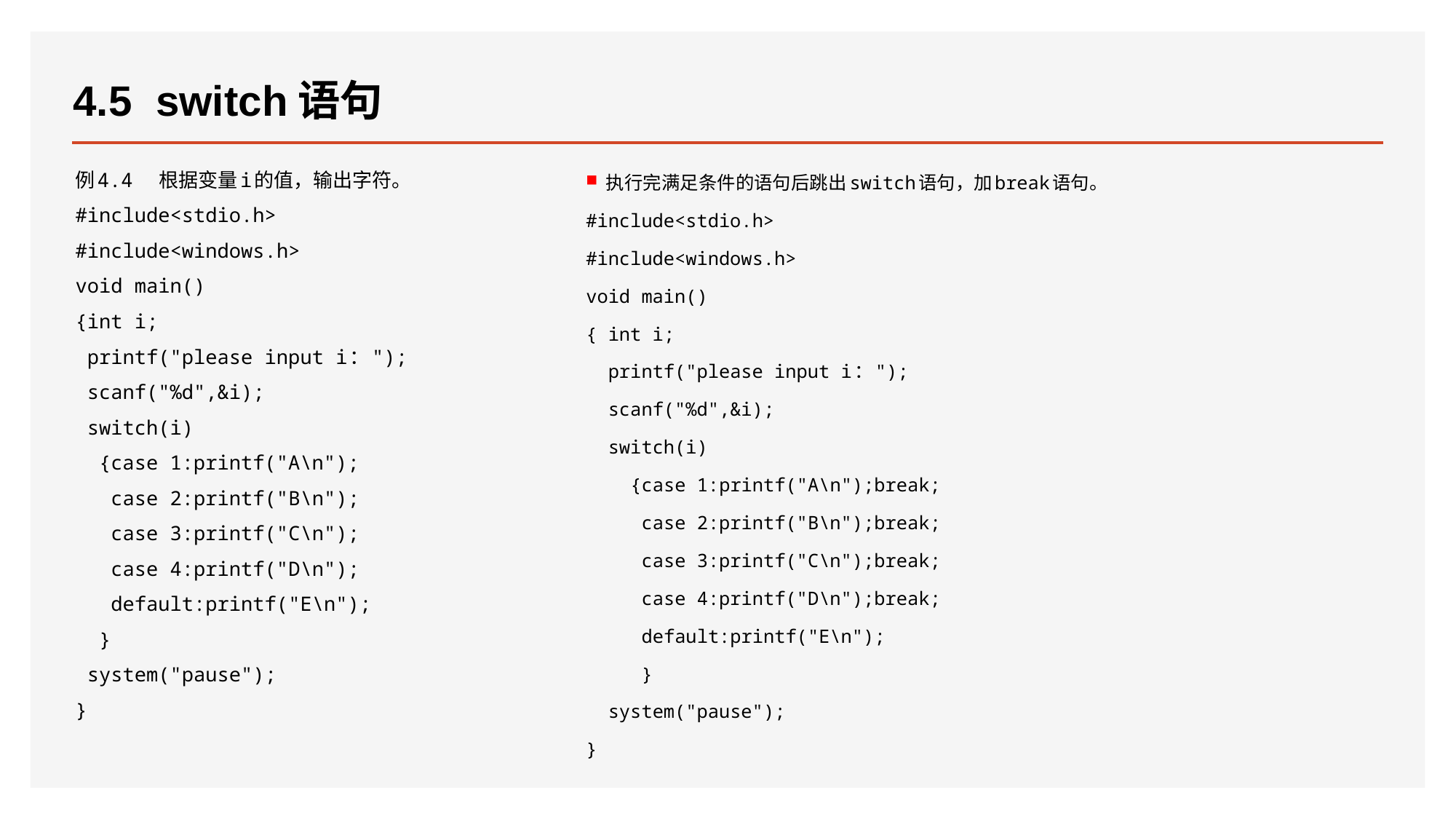

# 4.5  switch语句
例4.4  根据变量i的值，输出字符。
#include<stdio.h>
#include<windows.h>
void main()
{int i;
 printf("please input i：");
 scanf("%d",&i);
 switch(i)
  {case 1:printf("A\n");
   case 2:printf("B\n");
   case 3:printf("C\n");
   case 4:printf("D\n");
   default:printf("E\n");
  }
 system("pause");
}
执行完满足条件的语句后跳出switch语句，加break语句。
#include<stdio.h>
#include<windows.h>
void main()
{ int i;
  printf("please input i：");
  scanf("%d",&i);
  switch(i)
    {case 1:printf("A\n");break;
     case 2:printf("B\n");break;
     case 3:printf("C\n");break;
     case 4:printf("D\n");break;
     default:printf("E\n");
     }
  system("pause");
}